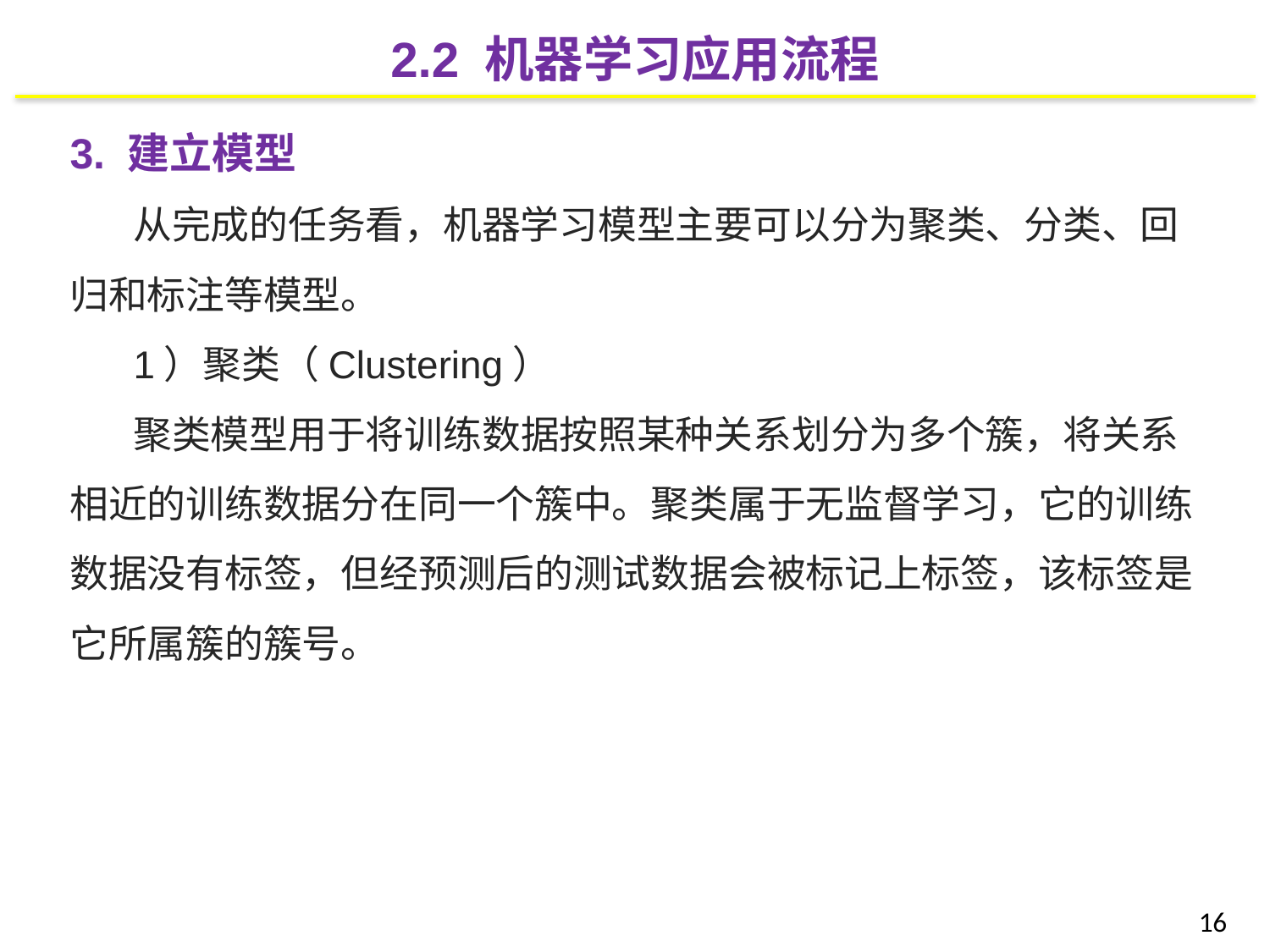

2.2 机器学习应用流程
3. 建立模型
从完成的任务看，机器学习模型主要可以分为聚类、分类、回归和标注等模型。
1）聚类（Clustering）
聚类模型用于将训练数据按照某种关系划分为多个簇，将关系相近的训练数据分在同一个簇中。聚类属于无监督学习，它的训练数据没有标签，但经预测后的测试数据会被标记上标签，该标签是它所属簇的簇号。

16